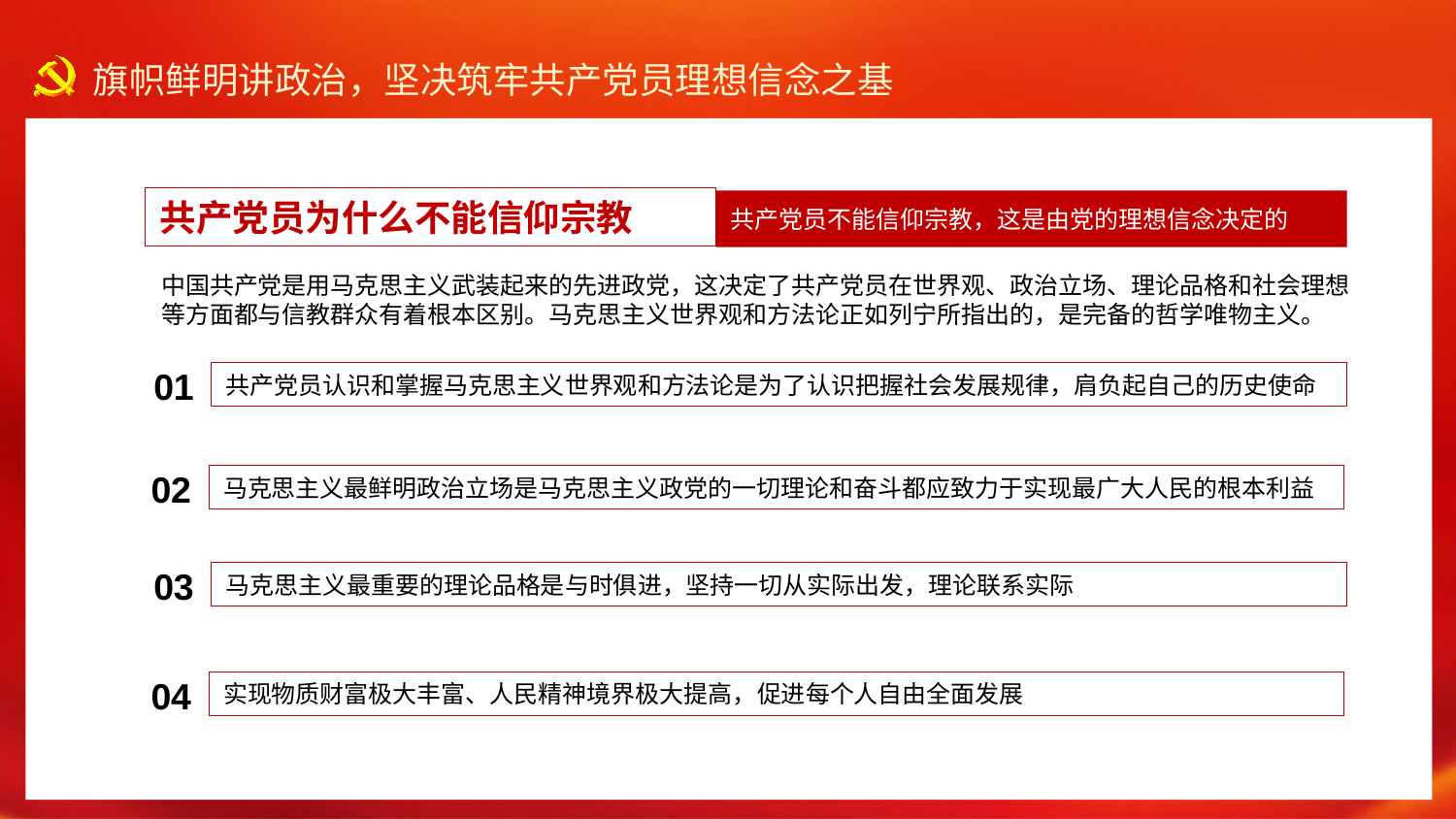

共产党员为什么不能信仰宗教
共产党员不能信仰宗教，这是由党的理想信念决定的
中国共产党是用马克思主义武装起来的先进政党，这决定了共产党员在世界观、政治立场、理论品格和社会理想等方面都与信教群众有着根本区别。马克思主义世界观和方法论正如列宁所指出的，是完备的哲学唯物主义。
01
共产党员认识和掌握马克思主义世界观和方法论是为了认识把握社会发展规律，肩负起自己的历史使命
02
马克思主义最鲜明政治立场是马克思主义政党的一切理论和奋斗都应致力于实现最广大人民的根本利益
03
马克思主义最重要的理论品格是与时俱进，坚持一切从实际出发，理论联系实际
04
实现物质财富极大丰富、人民精神境界极大提高，促进每个人自由全面发展